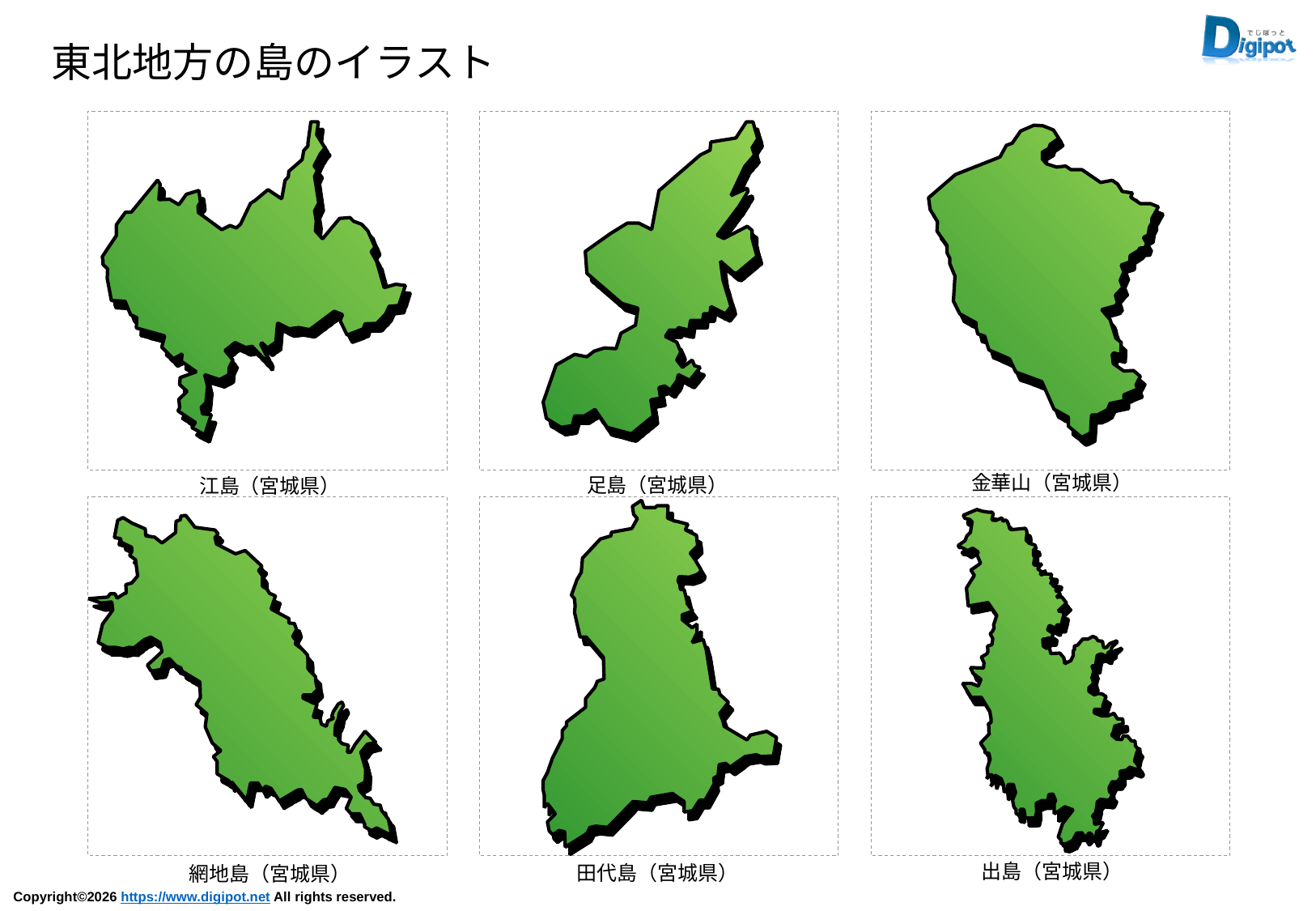

東北地方の島のイラスト

金華山（宮城県）
足島（宮城県）
江島（宮城県）

出島（宮城県）
田代島（宮城県）
網地島（宮城県）